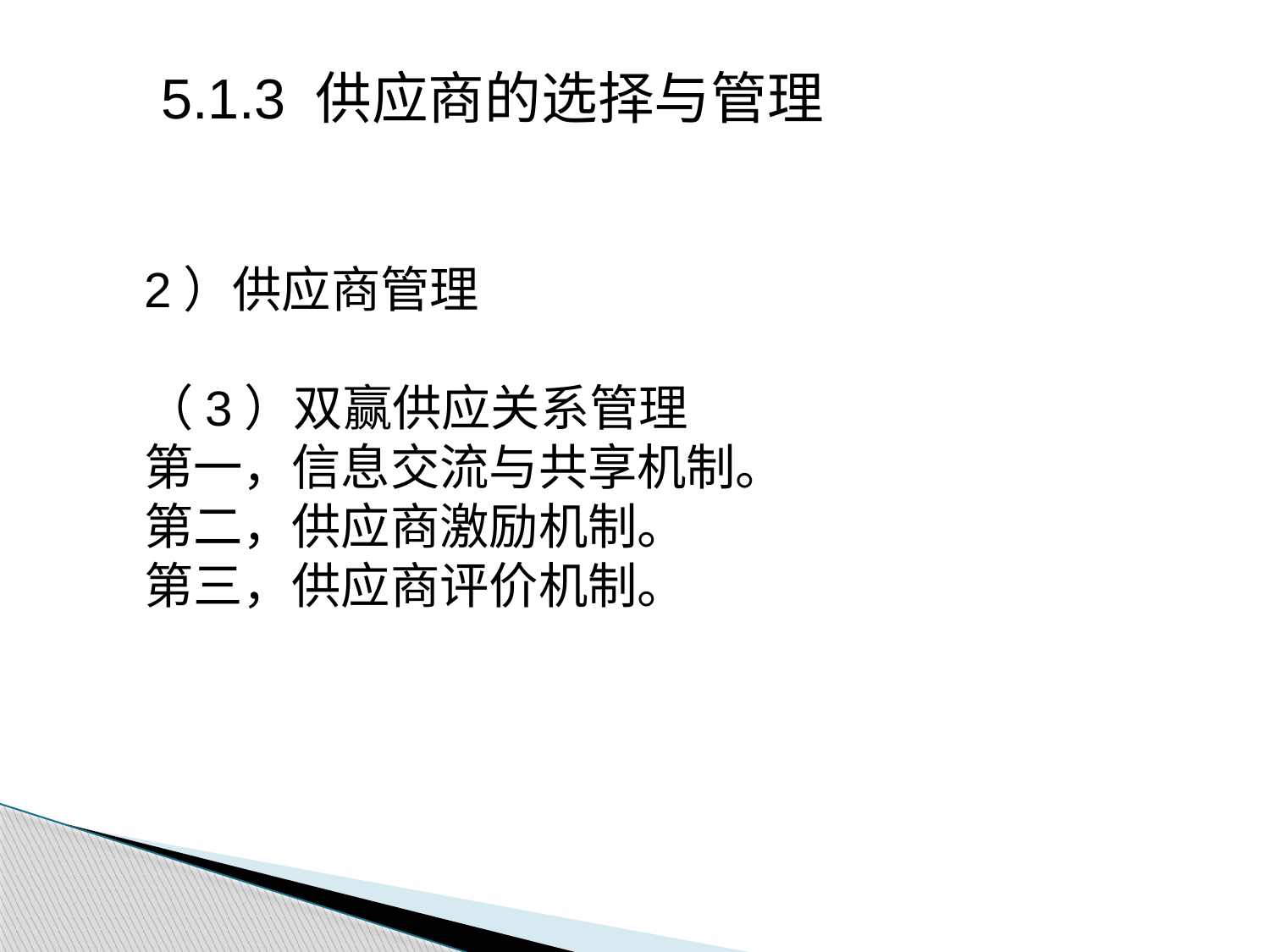

5.1.3 供应商的选择与管理
2）供应商管理

（3）双赢供应关系管理
第一，信息交流与共享机制。
第二，供应商激励机制。
第三，供应商评价机制。